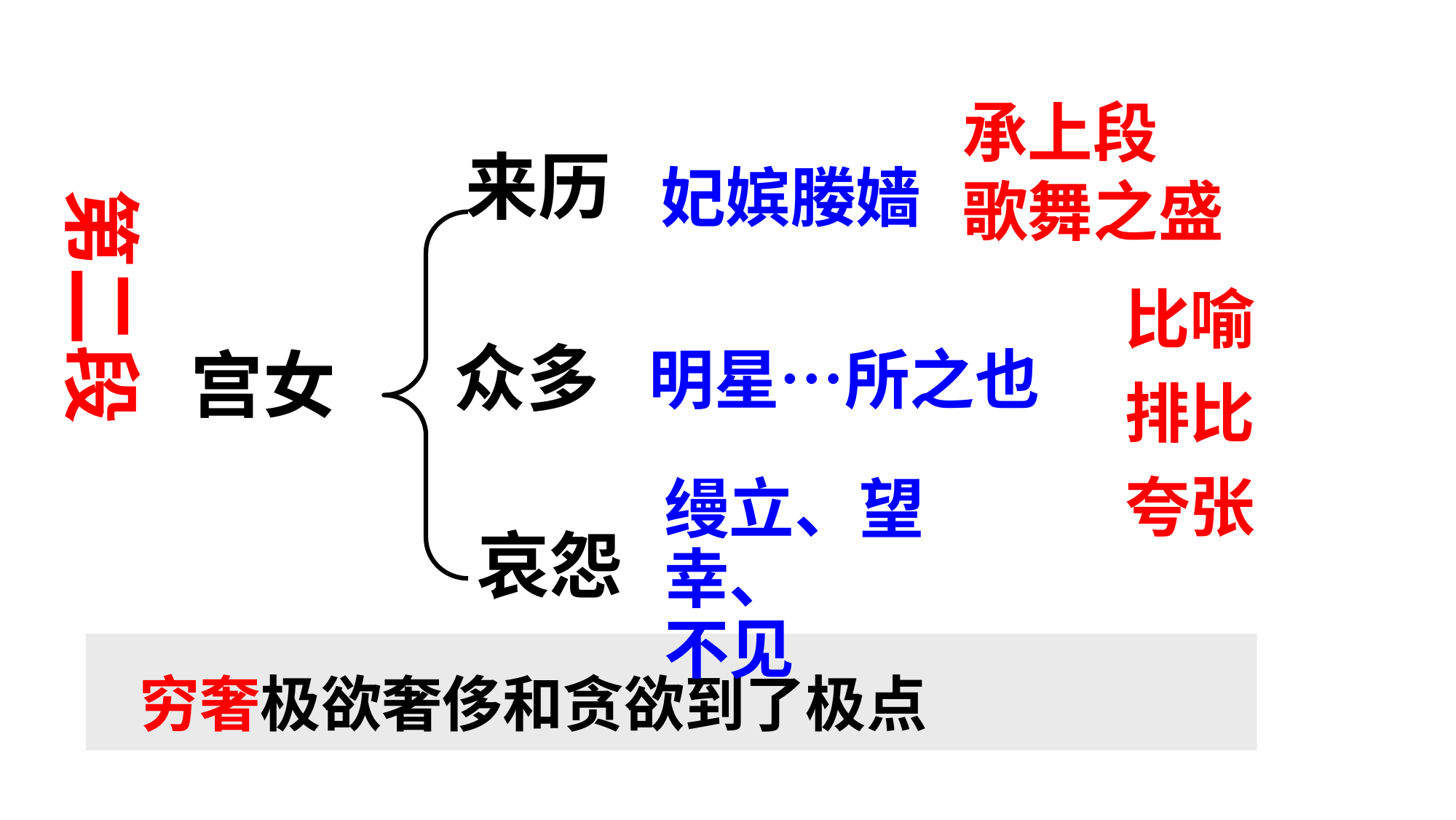

承上段
歌舞之盛
妃嫔媵嫱
 第二段
来历

比喻
排比
夸张
众多
宫女
明星…所之也
缦立、望幸、                 不见
哀怨
 穷奢极欲奢侈和贪欲到了极点